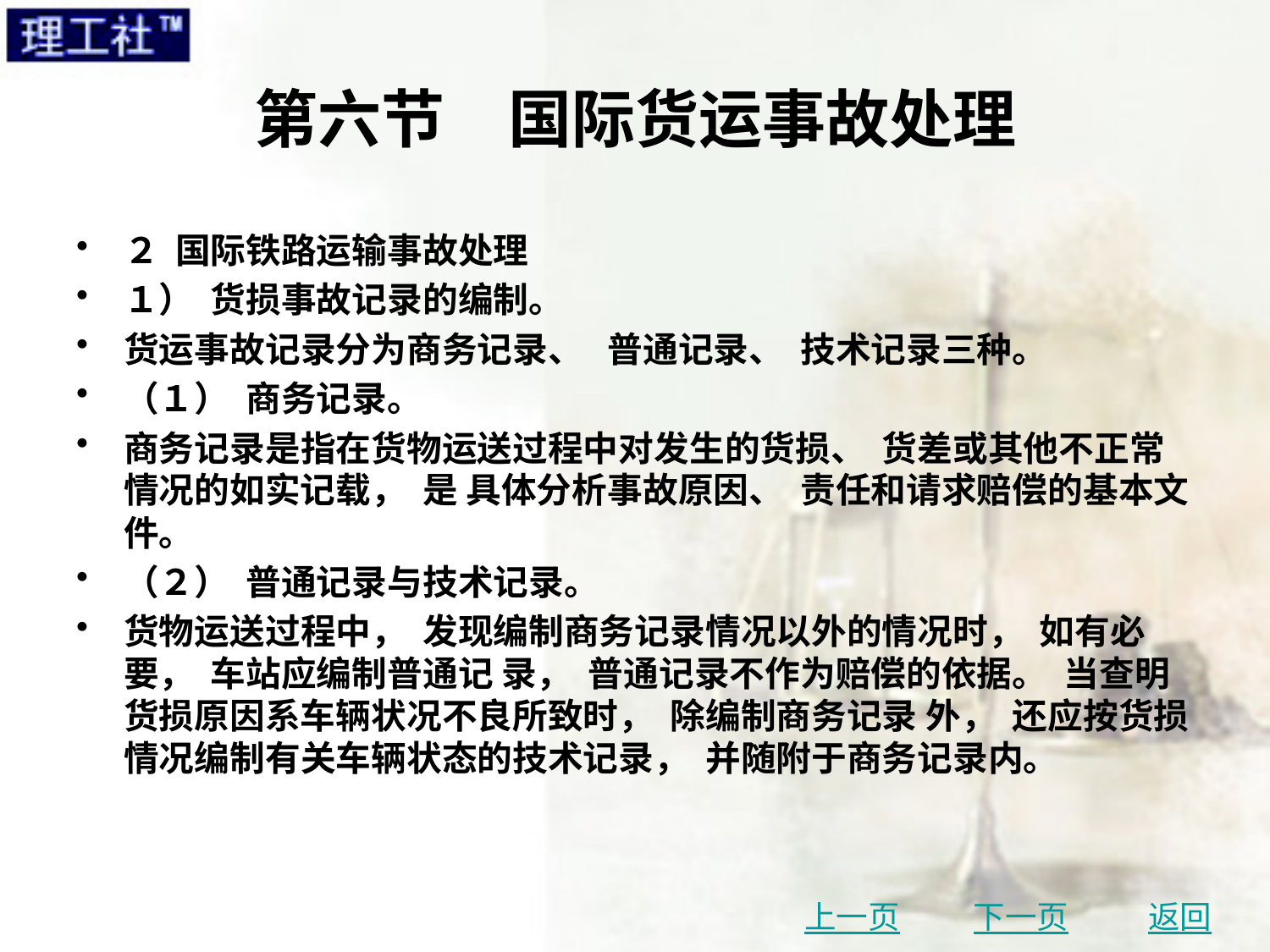

# 第六节　国际货运事故处理
２  国际铁路运输事故处理
１）  货损事故记录的编制。
货运事故记录分为商务记录、   普通记录、  技术记录三种。
（１）  商务记录。
商务记录是指在货物运送过程中对发生的货损、  货差或其他不正常情况的如实记载，  是 具体分析事故原因、  责任和请求赔偿的基本文件。
（２）  普通记录与技术记录。
货物运送过程中，  发现编制商务记录情况以外的情况时，  如有必要，  车站应编制普通记 录，  普通记录不作为赔偿的依据。  当查明货损原因系车辆状况不良所致时，  除编制商务记录 外，  还应按货损情况编制有关车辆状态的技术记录，  并随附于商务记录内。

上一页
下一页
返回